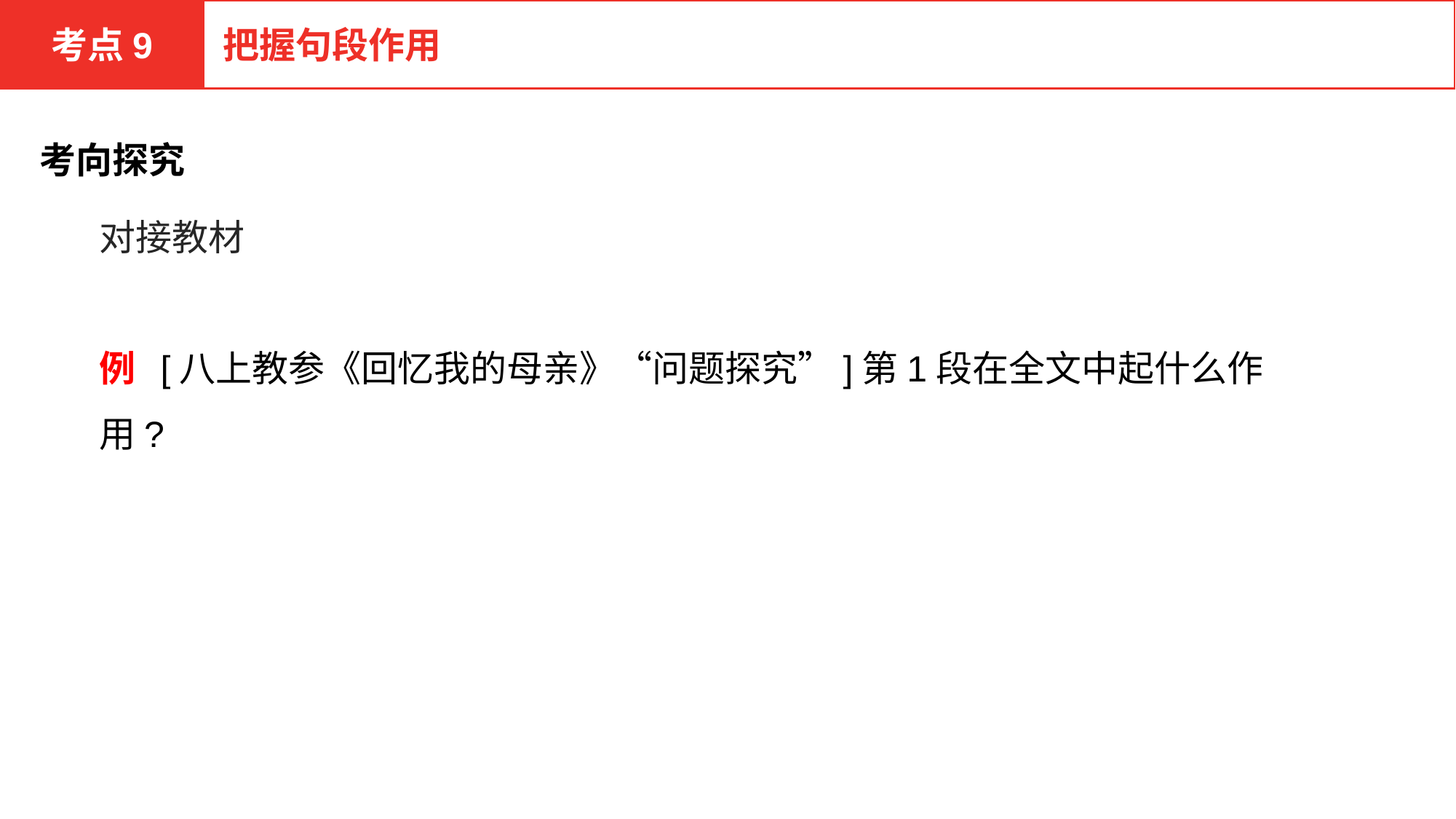

考点9
把握句段作用
考向探究
对接教材

例  [八上教参《回忆我的母亲》“问题探究”]第1段在全文中起什么作用?